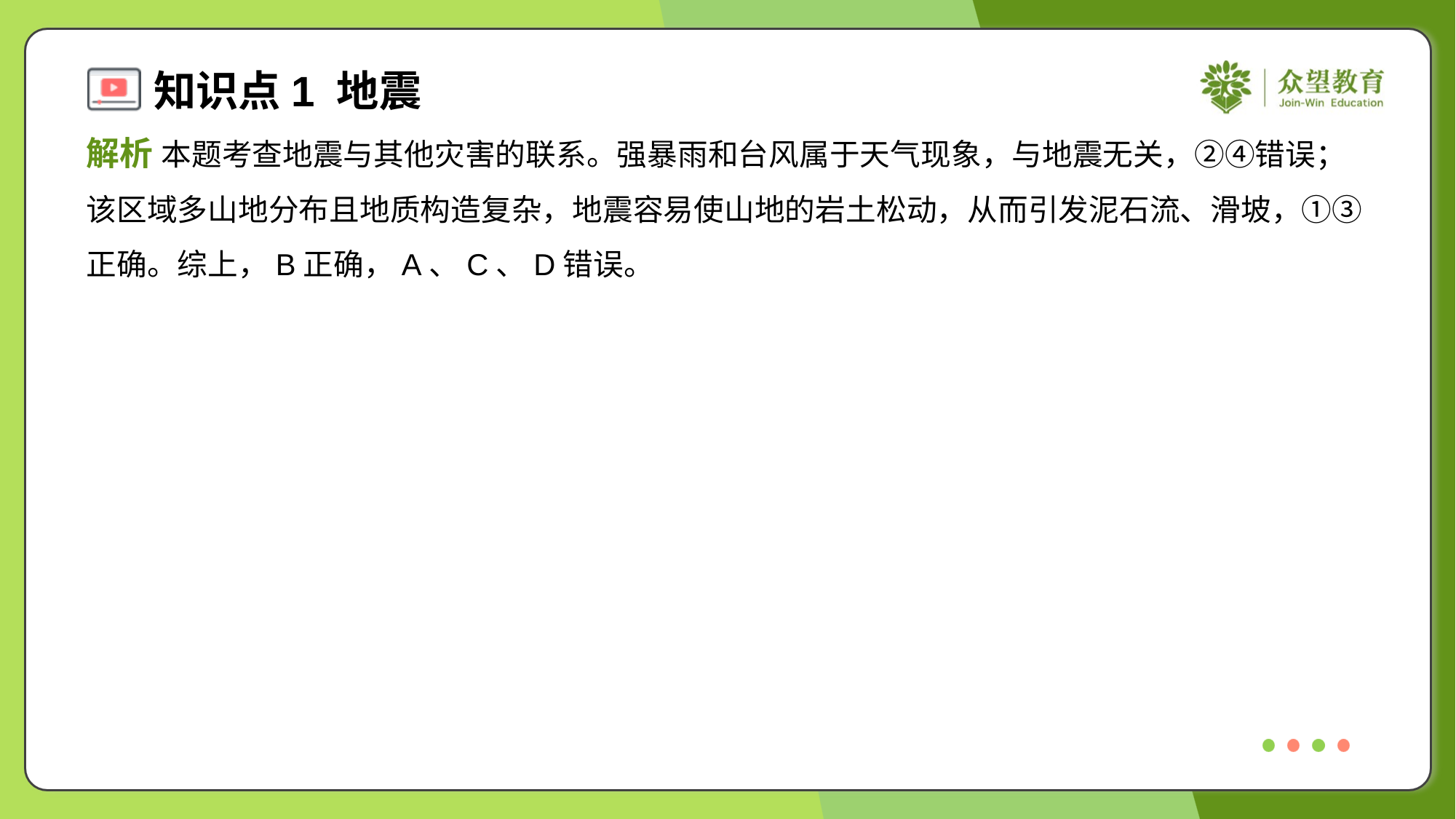

解析 本题考查地震与其他灾害的联系。强暴雨和台风属于天气现象，与地震无关，②④错误；
该区域多山地分布且地质构造复杂，地震容易使山地的岩土松动，从而引发泥石流、滑坡，①③
正确。综上，B正确，A、C、D错误。